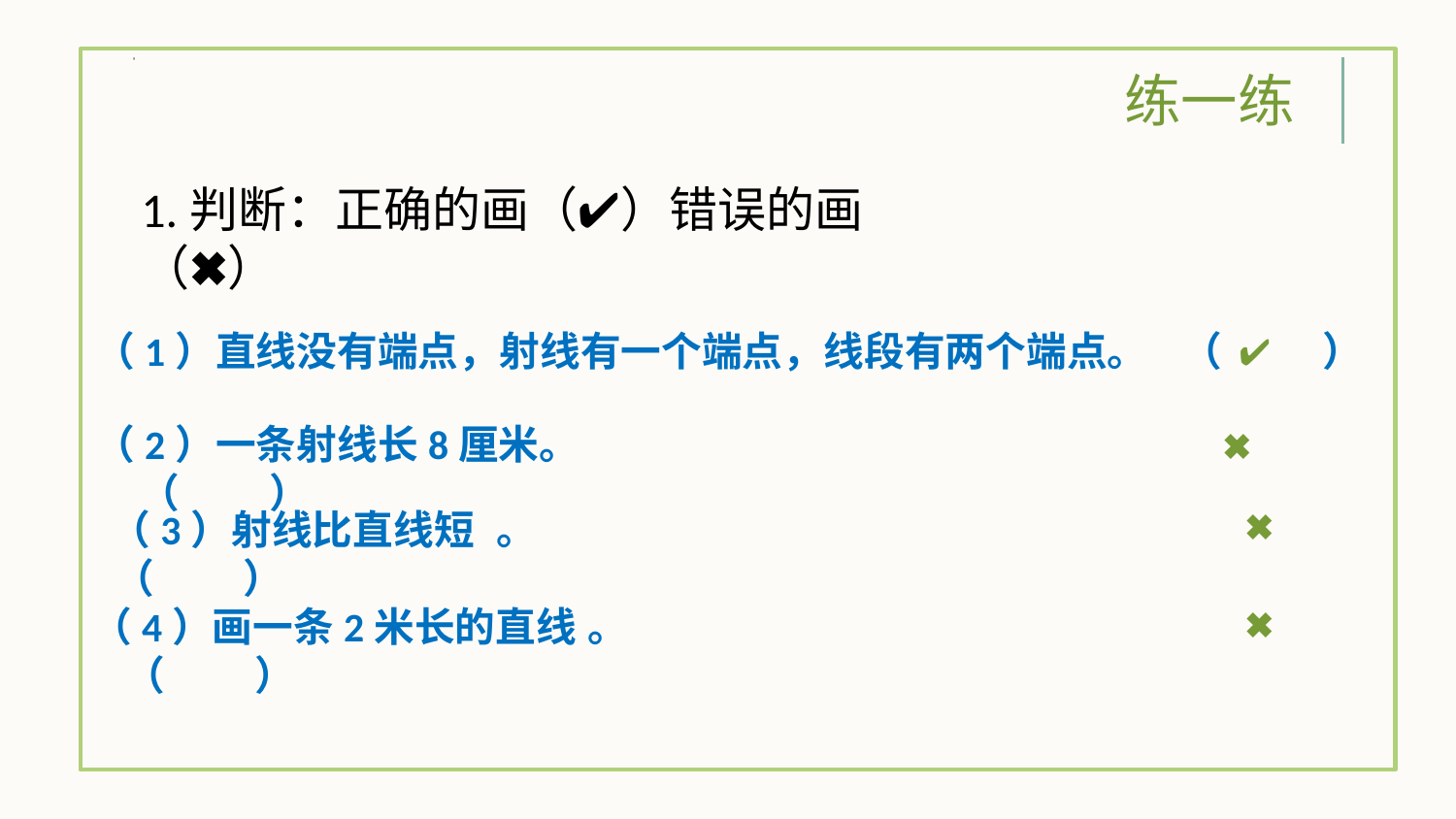

练一练
1.判断：正确的画（✔）错误的画（✖）
（1）直线没有端点，射线有一个端点，线段有两个端点。   （         ）
✔
（2）一条射线长8厘米。                                                                    （        ）
✖
✖
 （3）射线比直线短  。                                                                          （        ）
✖
（4）画一条2米长的直线 。                                                                  （        ）